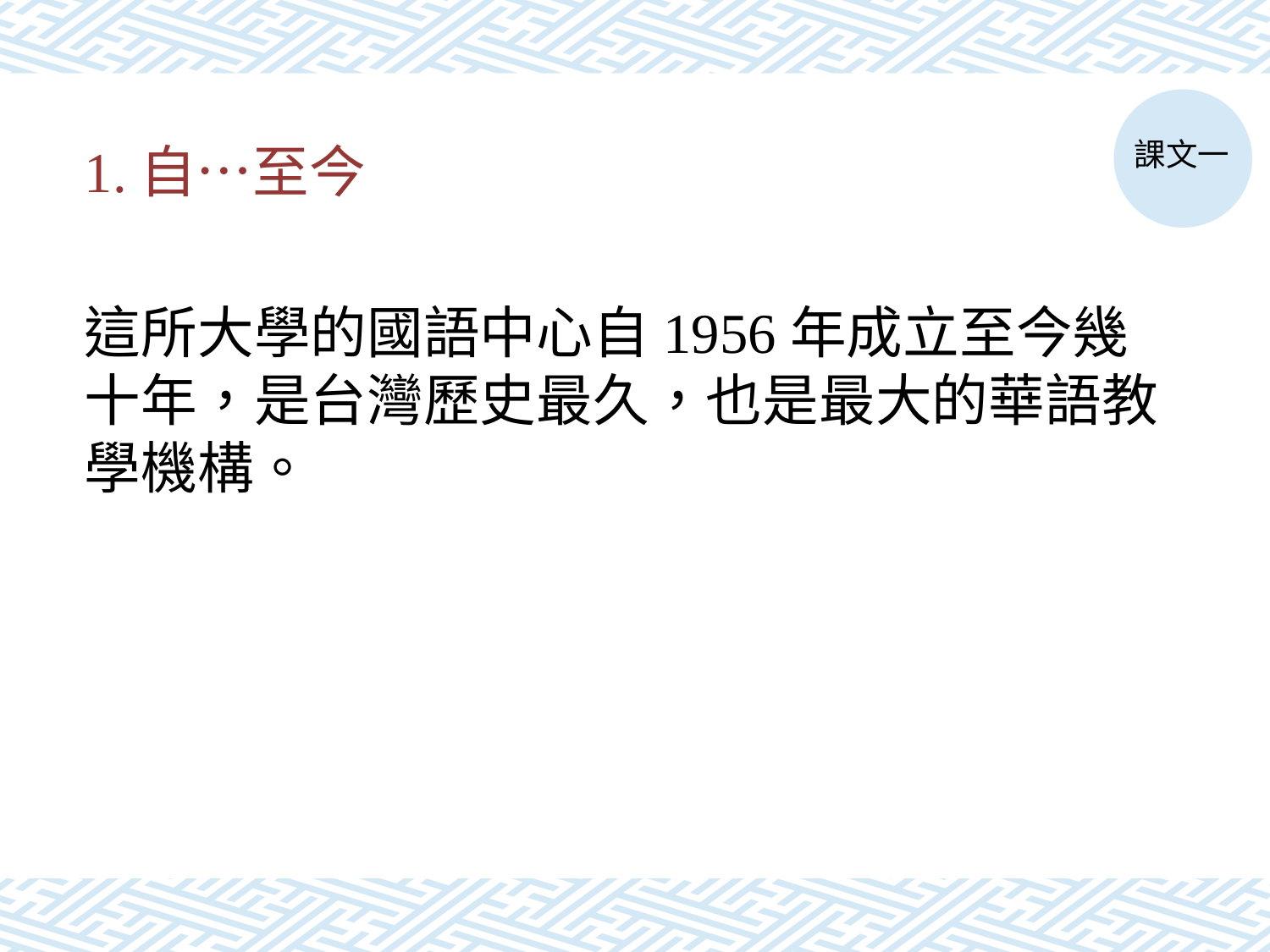

# 1.自…至今
課文一

這所大學的國語中心自1956年成立至今幾十年，是台灣歷史最久，也是最大的華語教學機構。